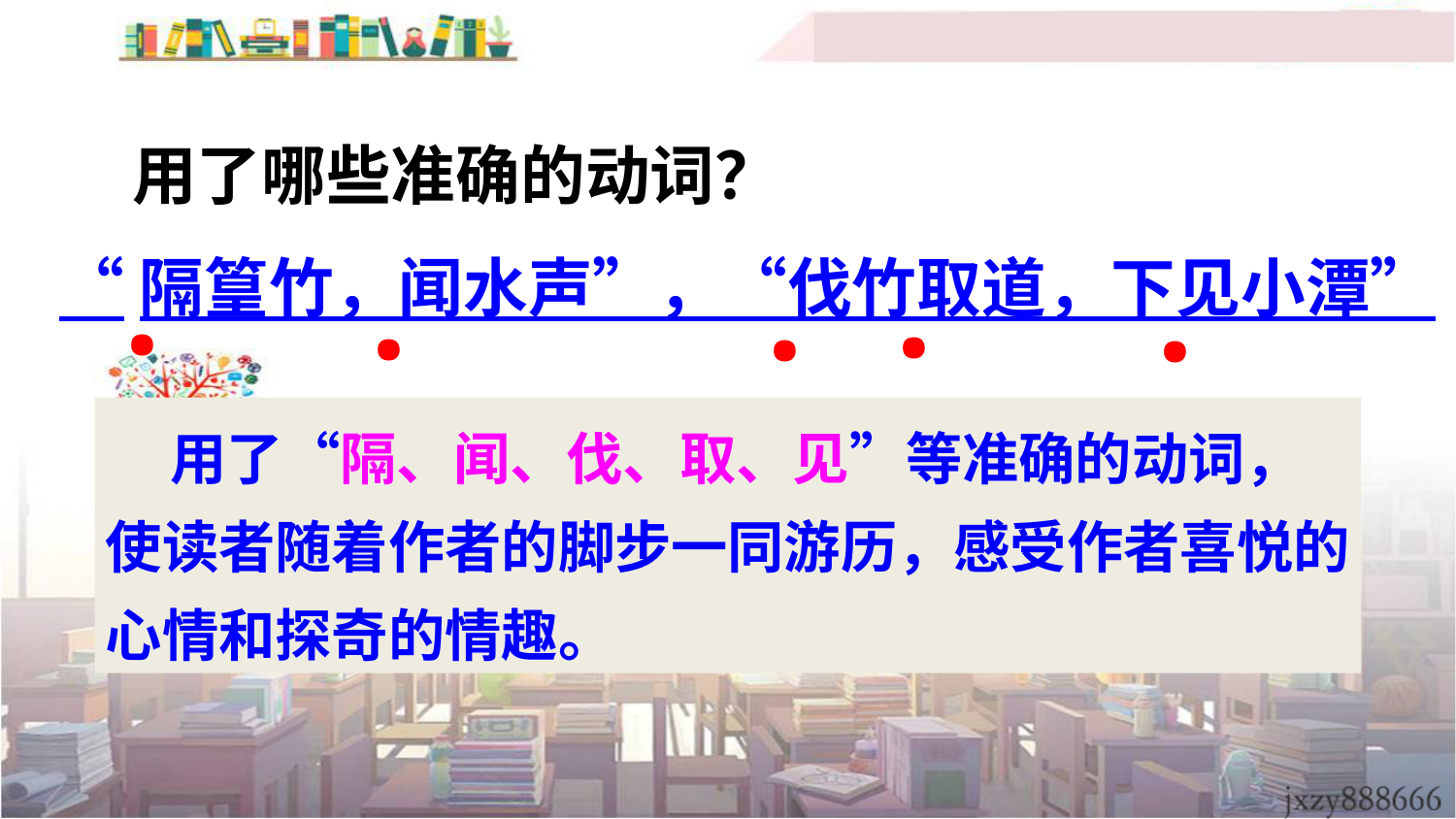

用了哪些准确的动词？
“隔篁竹，闻水声”，“伐竹取道，下见小潭”
·
·
·
·
·
    用了“隔、闻、伐、取、见”等准确的动词，使读者随着作者的脚步一同游历，感受作者喜悦的心情和探奇的情趣。